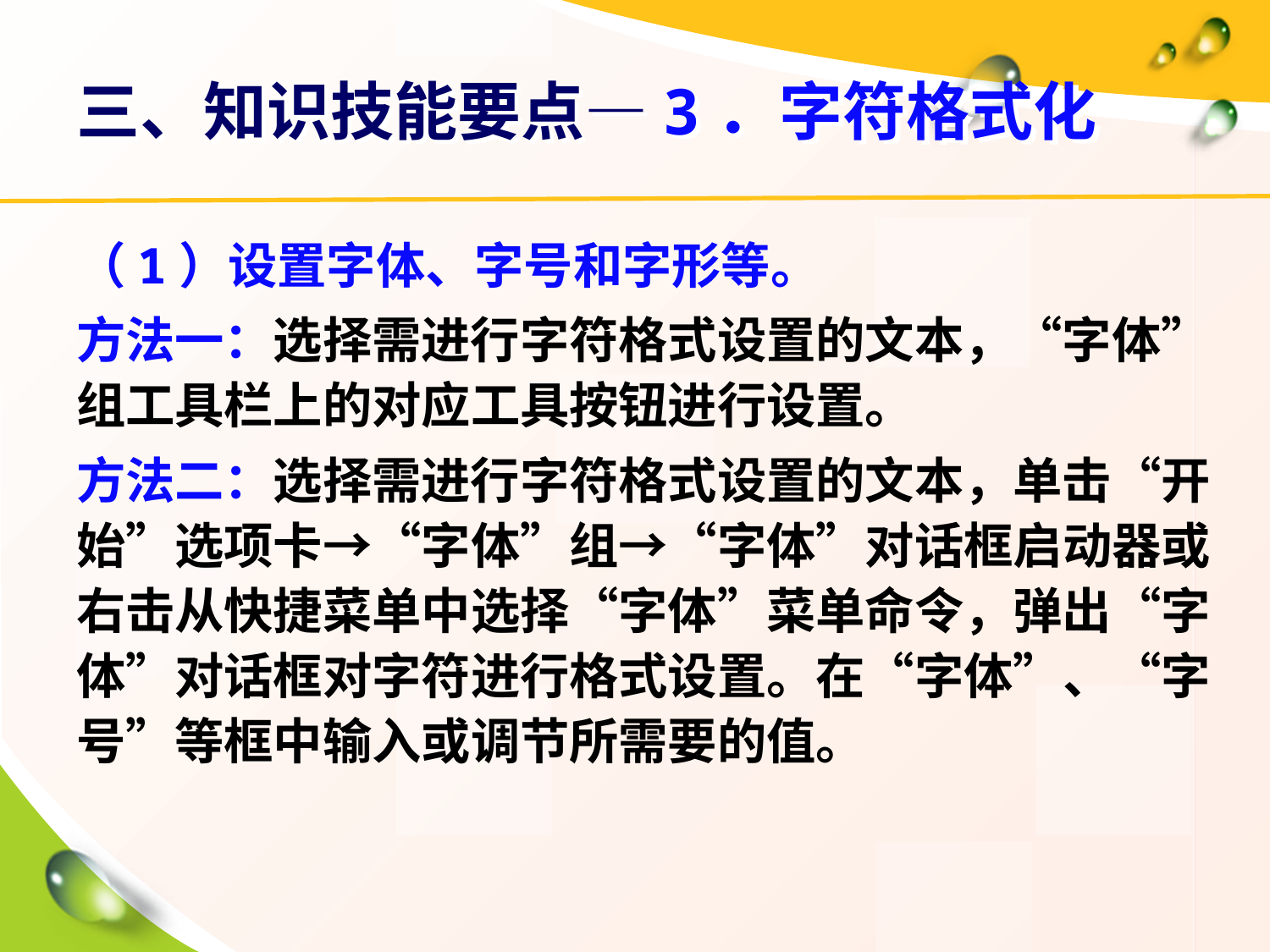

# 三、知识技能要点—3．字符格式化
（1）设置字体、字号和字形等。
方法一：选择需进行字符格式设置的文本，“字体”组工具栏上的对应工具按钮进行设置。
方法二：选择需进行字符格式设置的文本，单击“开始”选项卡→“字体”组→“字体”对话框启动器或右击从快捷菜单中选择“字体”菜单命令，弹出“字体”对话框对字符进行格式设置。在“字体”、“字号”等框中输入或调节所需要的值。